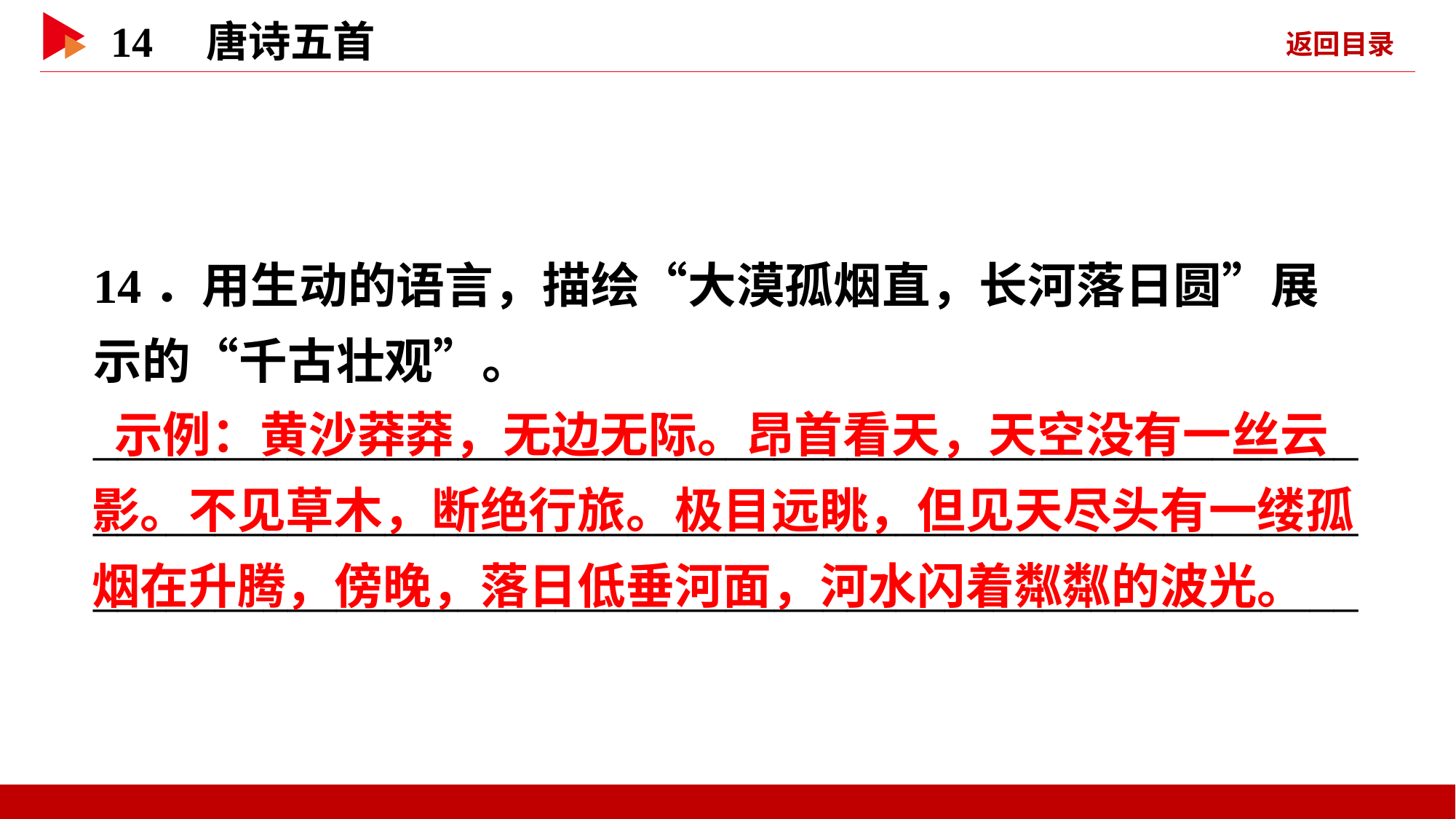

14．用生动的语言，描绘“大漠孤烟直，长河落日圆”展示的“千古壮观”。
____________________________________________________________________________________________________________________________________________________________
 示例：黄沙莽莽，无边无际。昂首看天，天空没有一丝云影。不见草木，断绝行旅。极目远眺，但见天尽头有一缕孤烟在升腾，傍晚，落日低垂河面，河水闪着粼粼的波光。